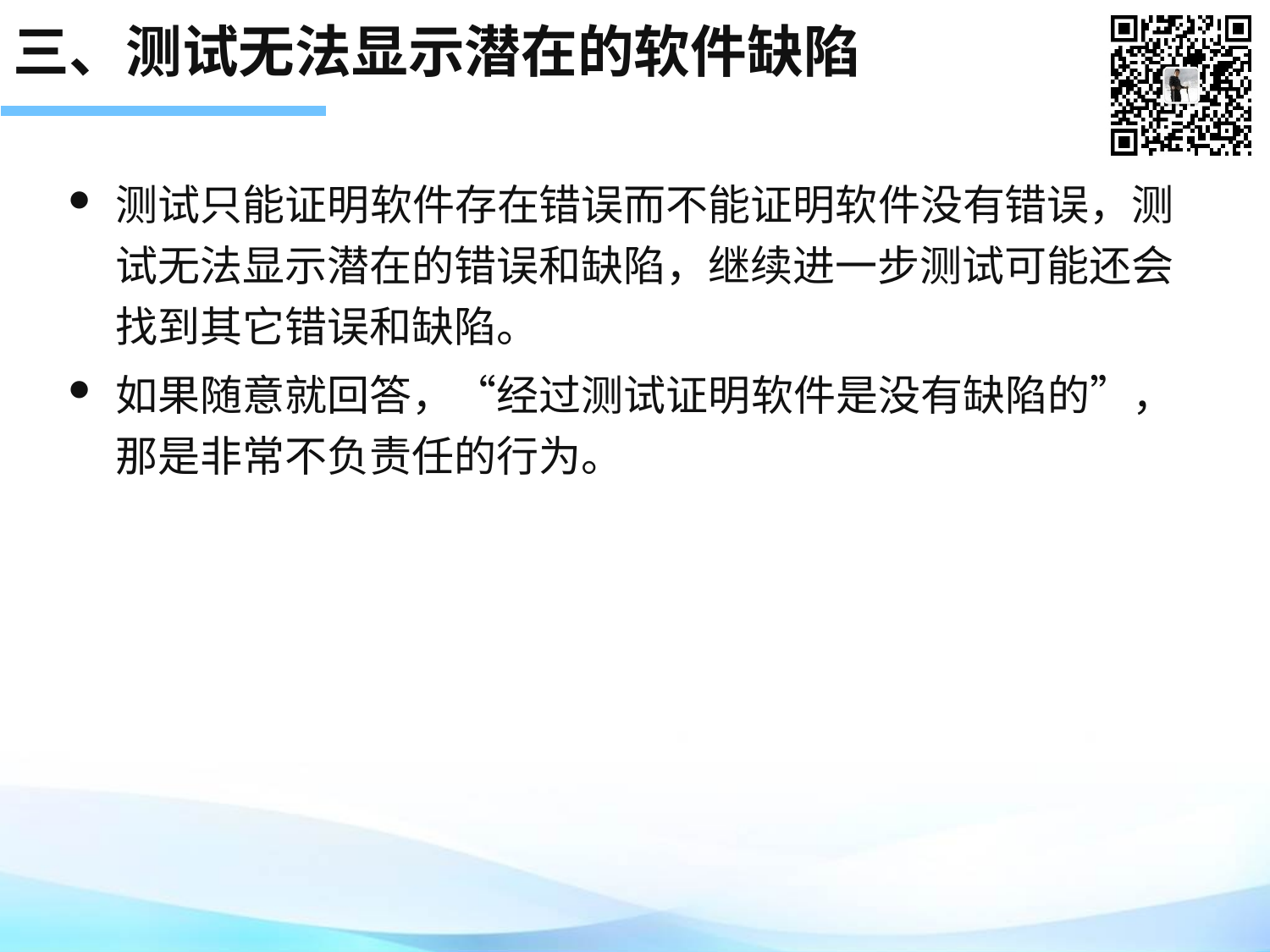

# 三、测试无法显示潜在的软件缺陷
测试只能证明软件存在错误而不能证明软件没有错误，测试无法显示潜在的错误和缺陷，继续进一步测试可能还会找到其它错误和缺陷。
如果随意就回答，“经过测试证明软件是没有缺陷的”，那是非常不负责任的行为。